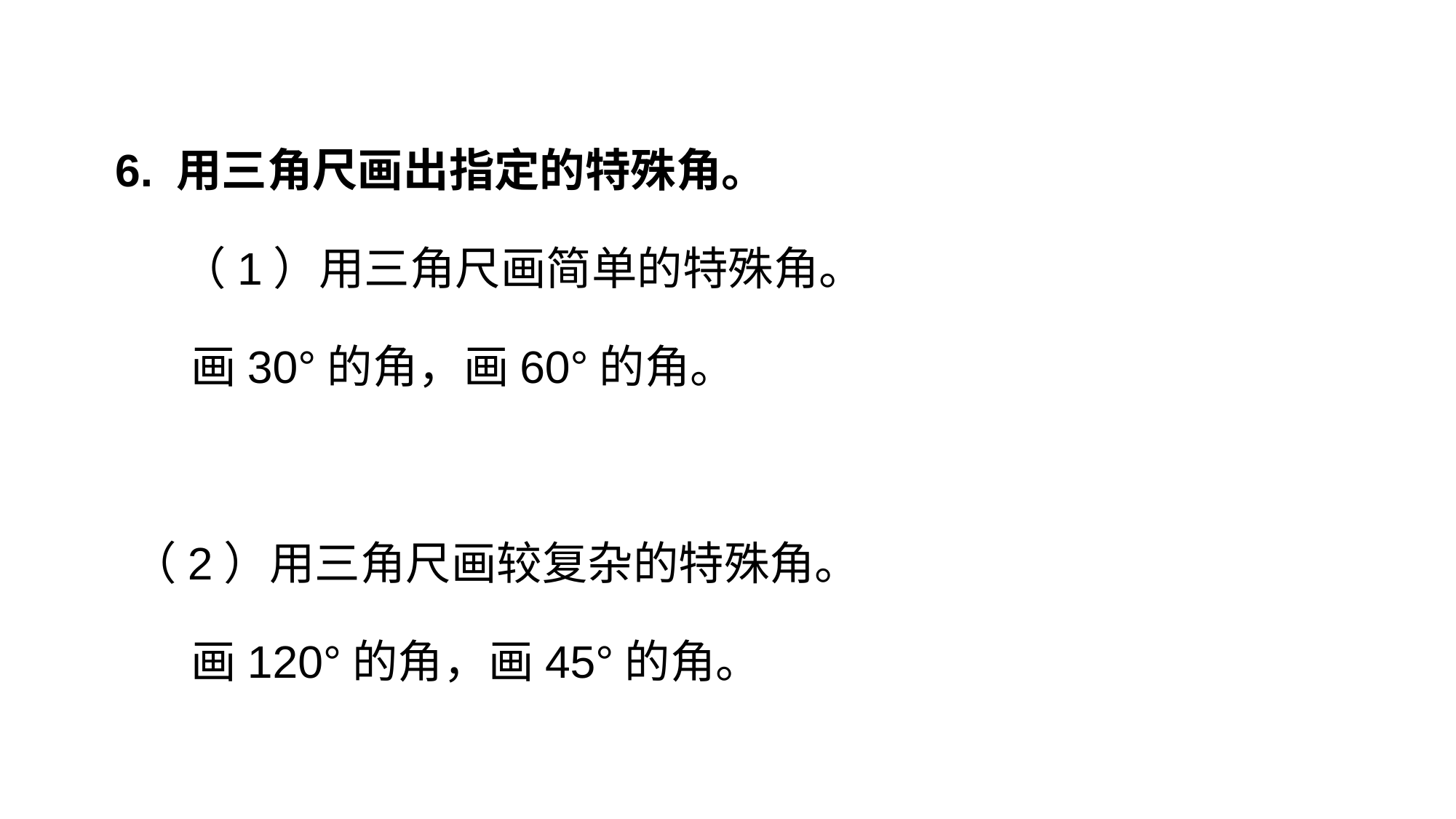

6. 用三角尺画出指定的特殊角。
　　（1）用三角尺画简单的特殊角。
　　 画30°的角，画60°的角。

   （2）用三角尺画较复杂的特殊角。
　　 画120°的角，画45°的角。